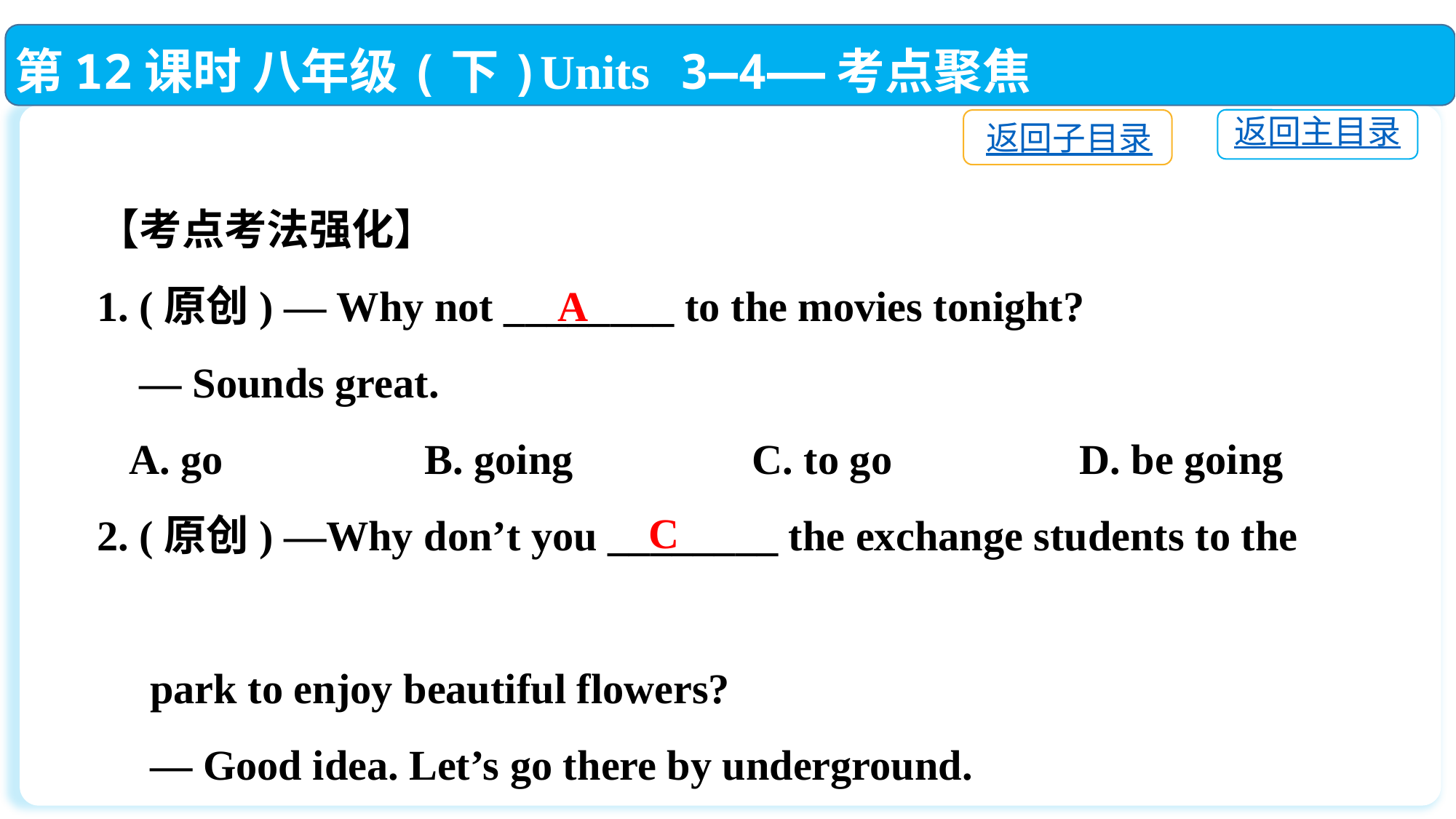

第12课时 八年级(下)Units 3—4——考点聚焦

返回主目录

返回子目录
【考点考法强化】
1. (原创) — Why not ________ to the movies tonight?
    — Sounds great.
   A. go　　　  	B. going		C. to go		D. be going
2. (原创) —Why don’t you ________ the exchange students to the
     park to enjoy beautiful flowers?
     — Good idea. Let’s go there by underground.
    A. to take		B. to drive		C. take		D. drive
A
C